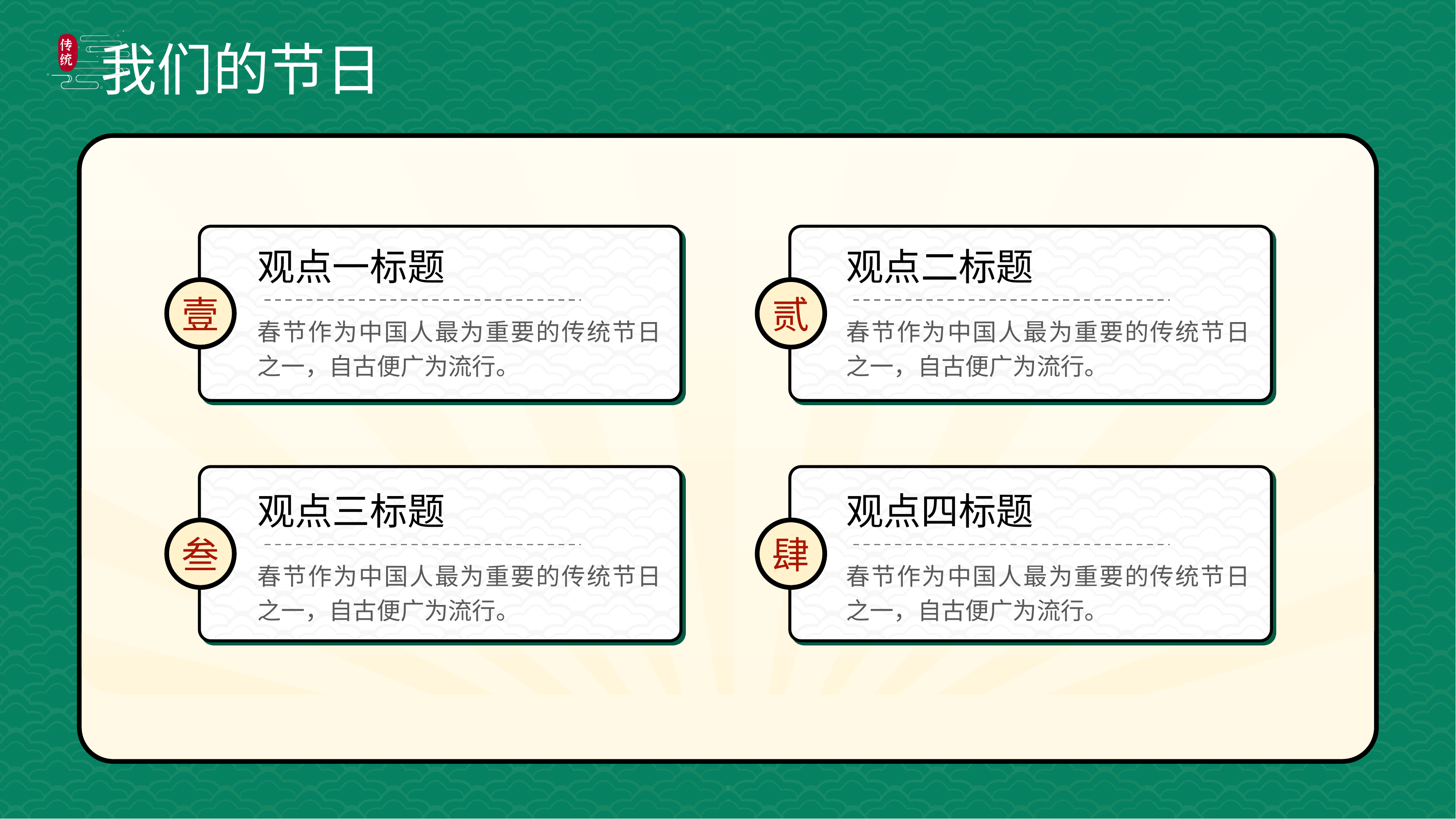

壹

贰
观点一标题
观点二标题
春节作为中国人最为重要的传统节日之一，自古便广为流行。
春节作为中国人最为重要的传统节日之一，自古便广为流行。

叁

肆
观点三标题
观点四标题
春节作为中国人最为重要的传统节日之一，自古便广为流行。
春节作为中国人最为重要的传统节日之一，自古便广为流行。